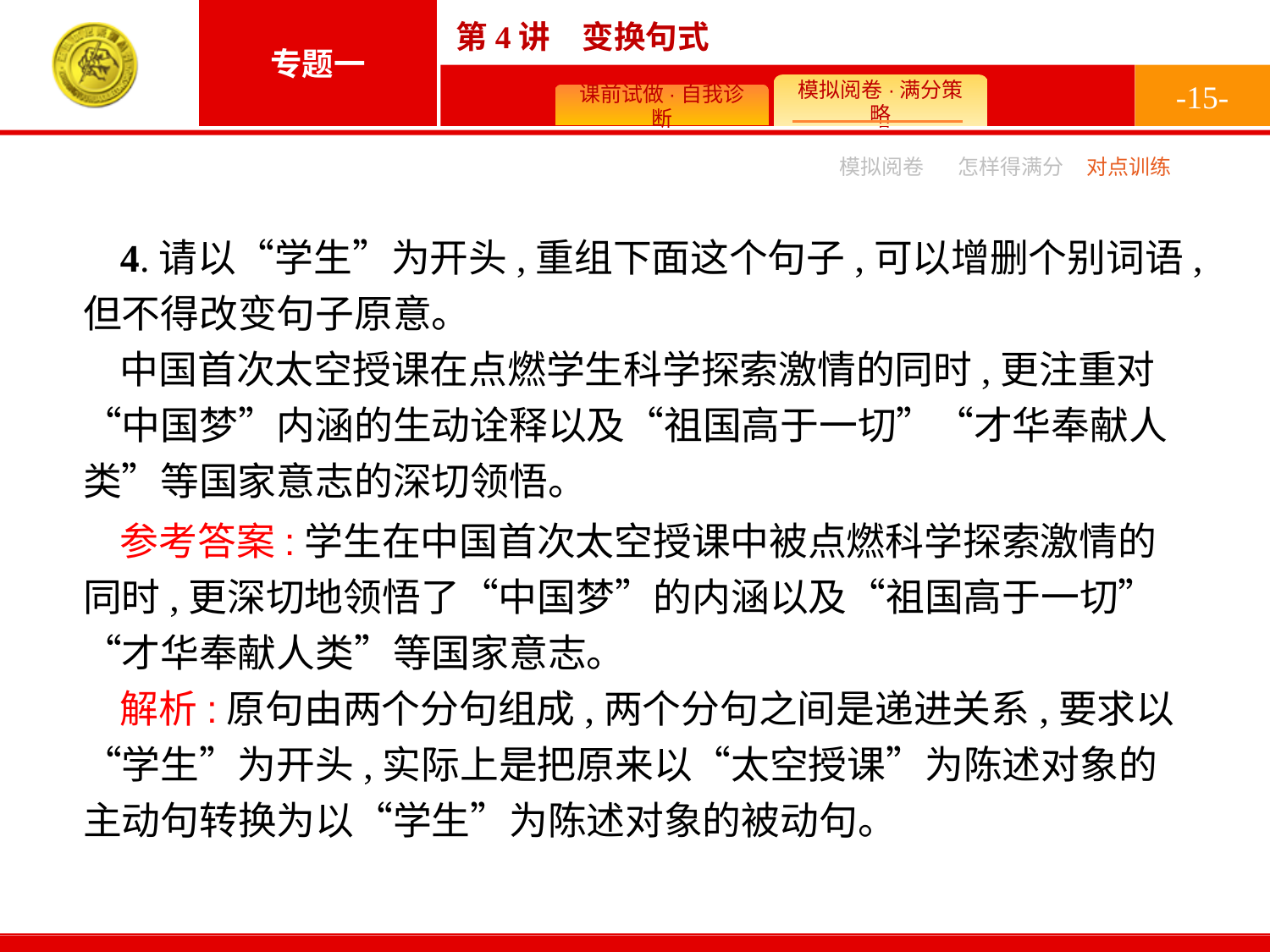

-15-
模拟阅卷
怎样得满分
对点训练
4.请以“学生”为开头,重组下面这个句子,可以增删个别词语,但不得改变句子原意。
中国首次太空授课在点燃学生科学探索激情的同时,更注重对“中国梦”内涵的生动诠释以及“祖国高于一切”“才华奉献人类”等国家意志的深切领悟。
参考答案:学生在中国首次太空授课中被点燃科学探索激情的同时,更深切地领悟了“中国梦”的内涵以及“祖国高于一切”“才华奉献人类”等国家意志。
解析:原句由两个分句组成,两个分句之间是递进关系,要求以“学生”为开头,实际上是把原来以“太空授课”为陈述对象的主动句转换为以“学生”为陈述对象的被动句。